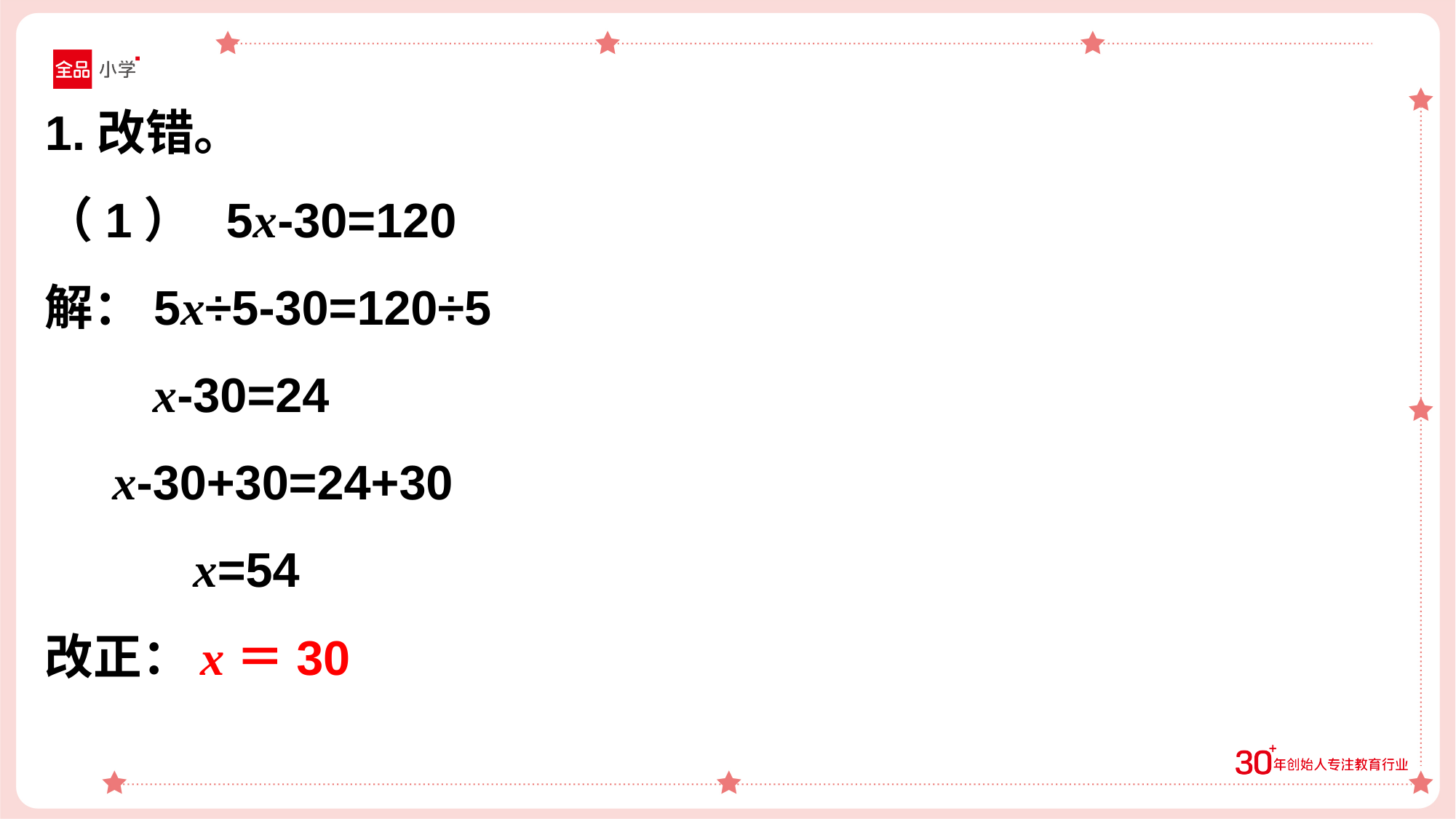

1.改错。
（1）  5x-30=120
解：5x÷5-30=120÷5
        x-30=24
     x-30+30=24+30
           x=54
改正：
x＝30